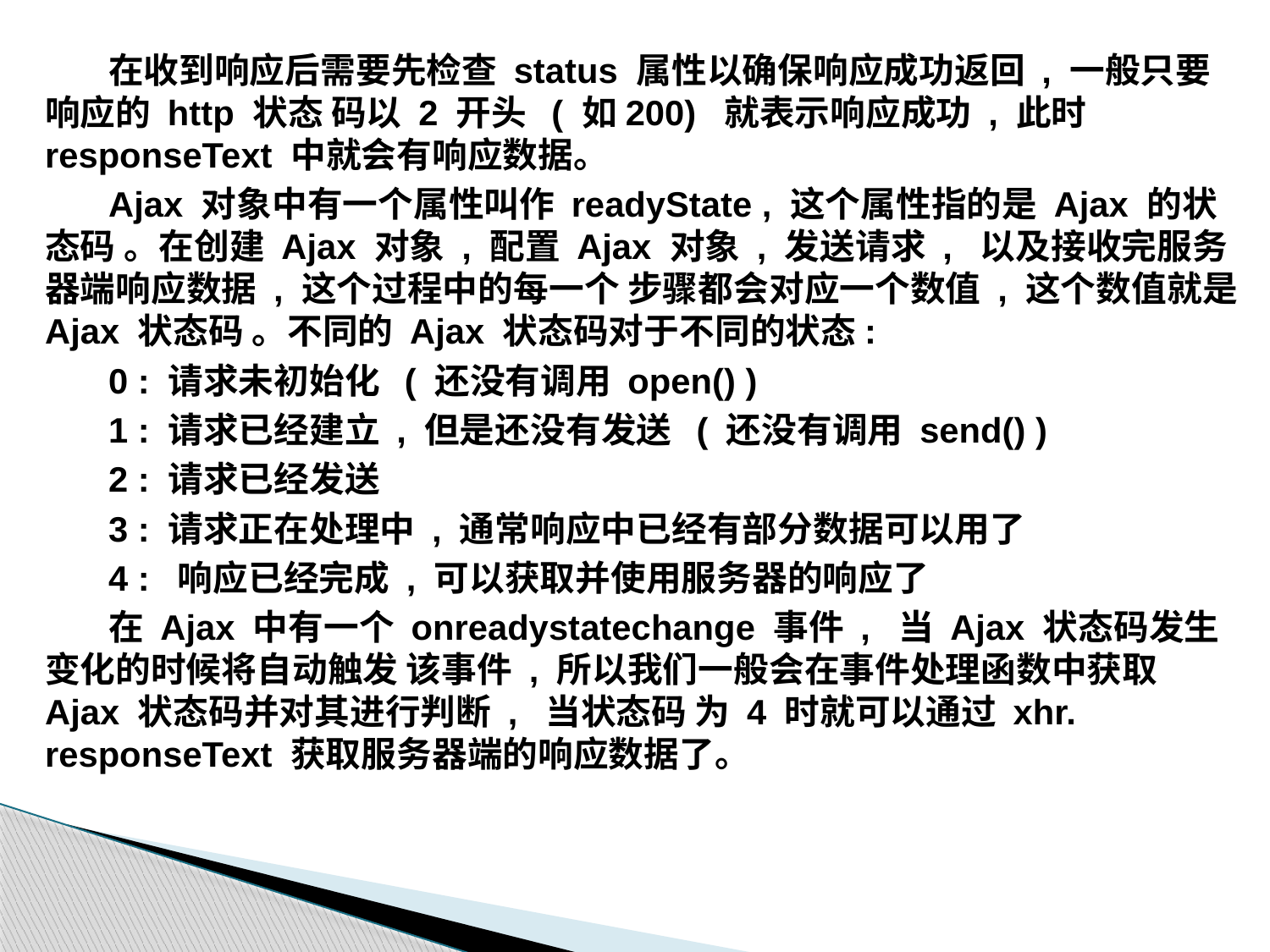

在收到响应后需要先检查 status 属性以确保响应成功返回 , 一般只要响应的 http 状态 码以 2 开头  ( 如200)  就表示响应成功 , 此时 responseText 中就会有响应数据。
Ajax 对象中有一个属性叫作 readyState , 这个属性指的是 Ajax 的状态码 。在创建 Ajax 对象 , 配置 Ajax 对象 , 发送请求 ,  以及接收完服务器端响应数据 , 这个过程中的每一个 步骤都会对应一个数值 , 这个数值就是 Ajax 状态码 。不同的 Ajax 状态码对于不同的状态:
0 : 请求未初始化  ( 还没有调用 open() )
1 : 请求已经建立 , 但是还没有发送  ( 还没有调用 send() )
2 : 请求已经发送
3 : 请求正在处理中 , 通常响应中已经有部分数据可以用了
4 :  响应已经完成 , 可以获取并使用服务器的响应了
在 Ajax 中有一个 onreadystatechange 事件 ,  当 Ajax 状态码发生变化的时候将自动触发 该事件 , 所以我们一般会在事件处理函数中获取 Ajax 状态码并对其进行判断 ,  当状态码 为 4 时就可以通过 xhr. responseText 获取服务器端的响应数据了。